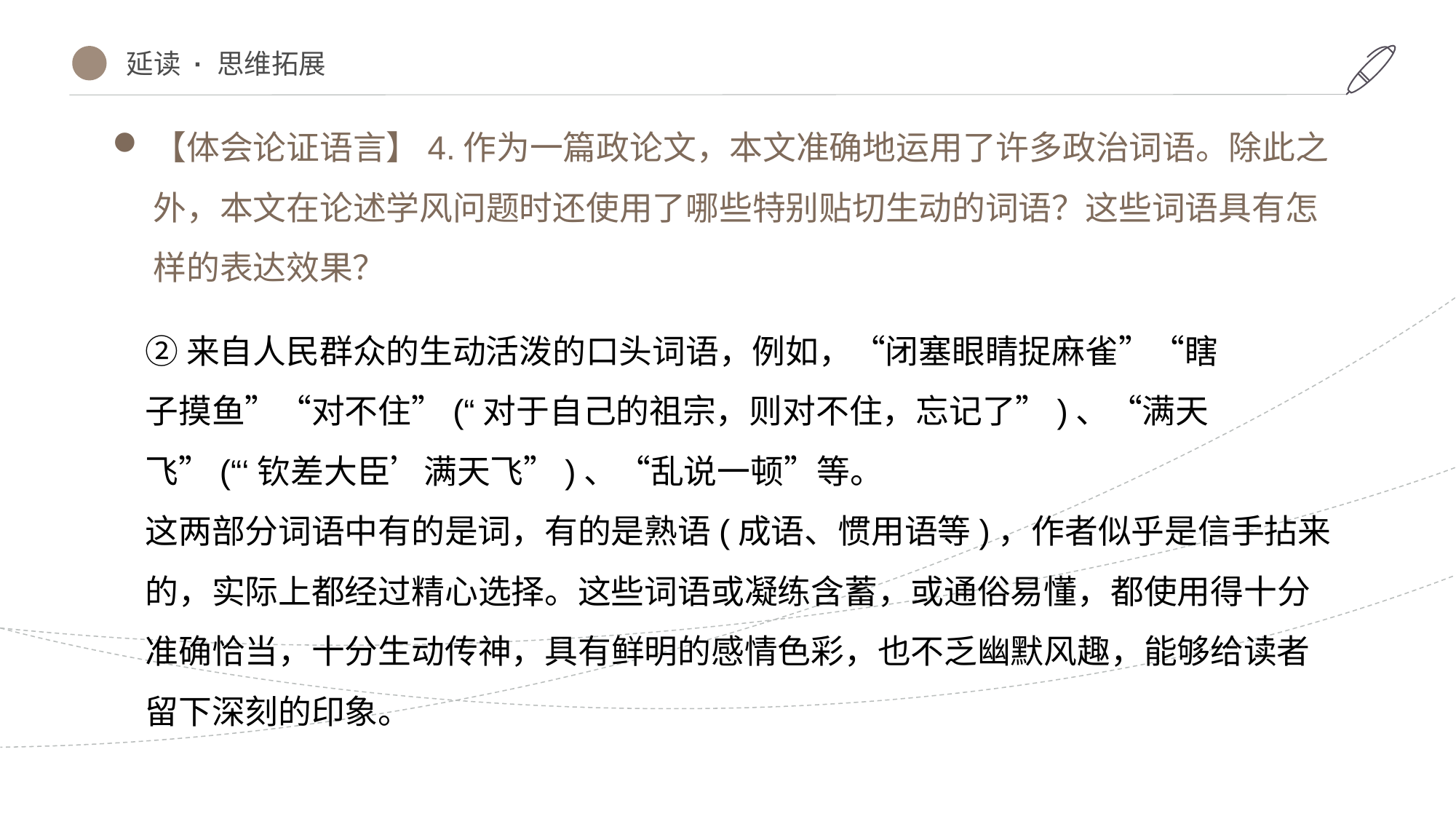

延读 · 思维拓展

【体会论证语言】4.作为一篇政论文，本文准确地运用了许多政治词语。除此之外，本文在论述学风问题时还使用了哪些特别贴切生动的词语？这些词语具有怎样的表达效果？

②来自人民群众的生动活泼的口头词语，例如，“闭塞眼睛捉麻雀”“瞎
子摸鱼”“对不住”(“对于自己的祖宗，则对不住，忘记了”)、“满天飞”(“‘钦差大臣’满天飞”)、“乱说一顿”等。
这两部分词语中有的是词，有的是熟语(成语、惯用语等)，作者似乎是信手拈来的，实际上都经过精心选择。这些词语或凝练含蓄，或通俗易懂，都使用得十分准确恰当，十分生动传神，具有鲜明的感情色彩，也不乏幽默风趣，能够给读者留下深刻的印象。